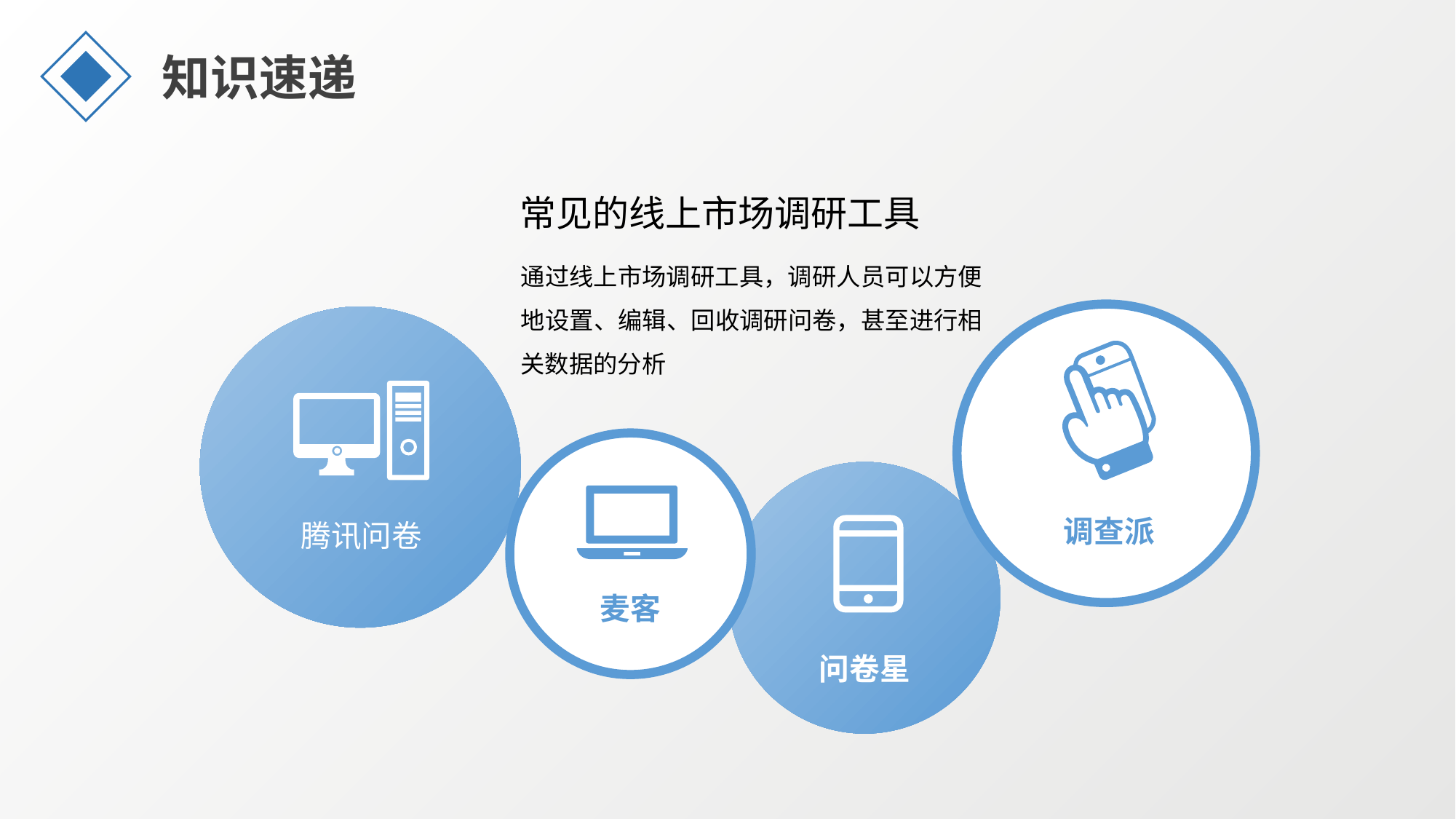

知识速递
常见的线上市场调研工具
通过线上市场调研工具，调研人员可以方便地设置、编辑、回收调研问卷，甚至进行相关数据的分析

调查派

腾讯问卷
麦客
问卷星